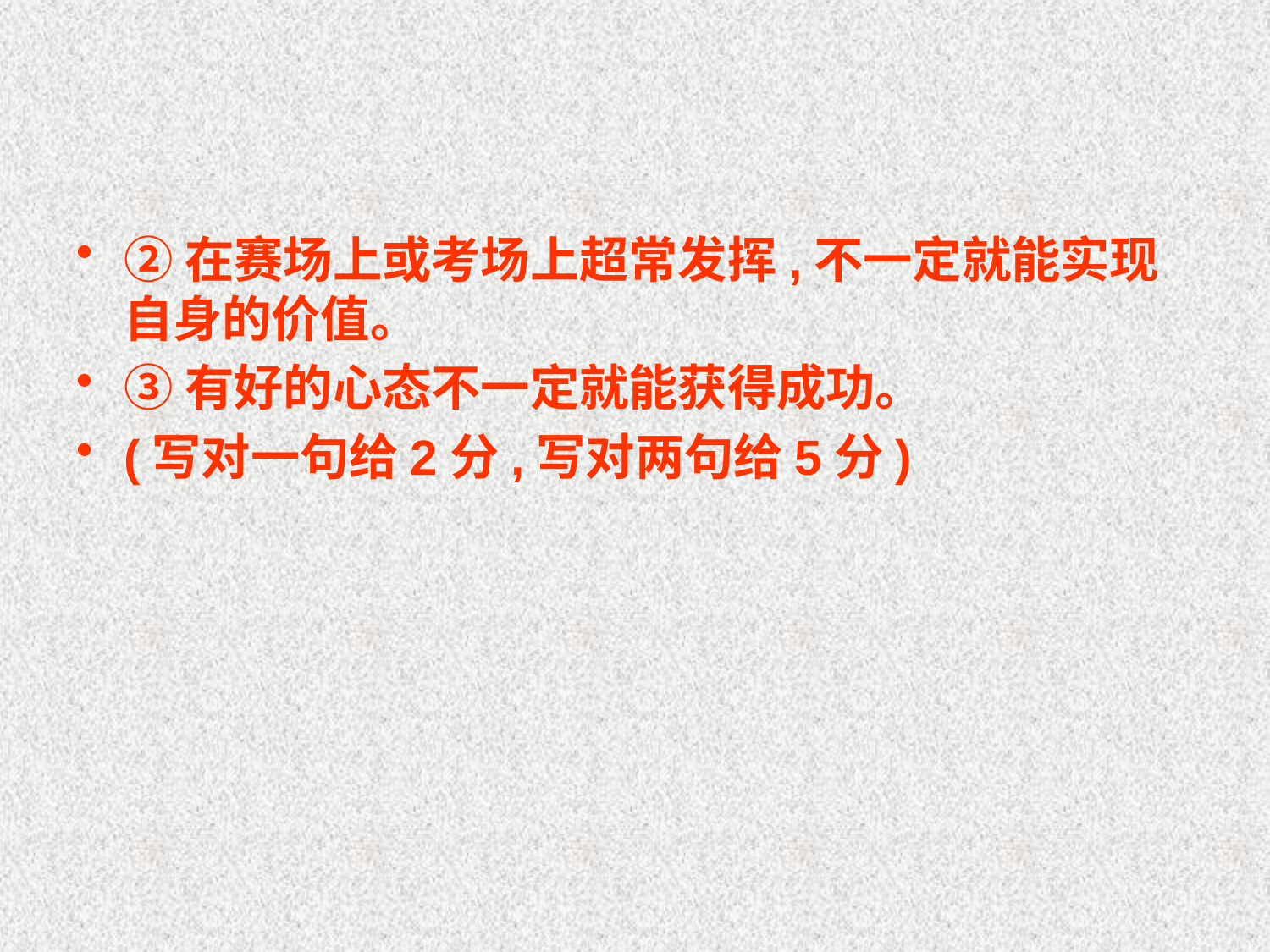

#
②在赛场上或考场上超常发挥,不一定就能实现自身的价值。
③有好的心态不一定就能获得成功。
(写对一句给2分,写对两句给5分)